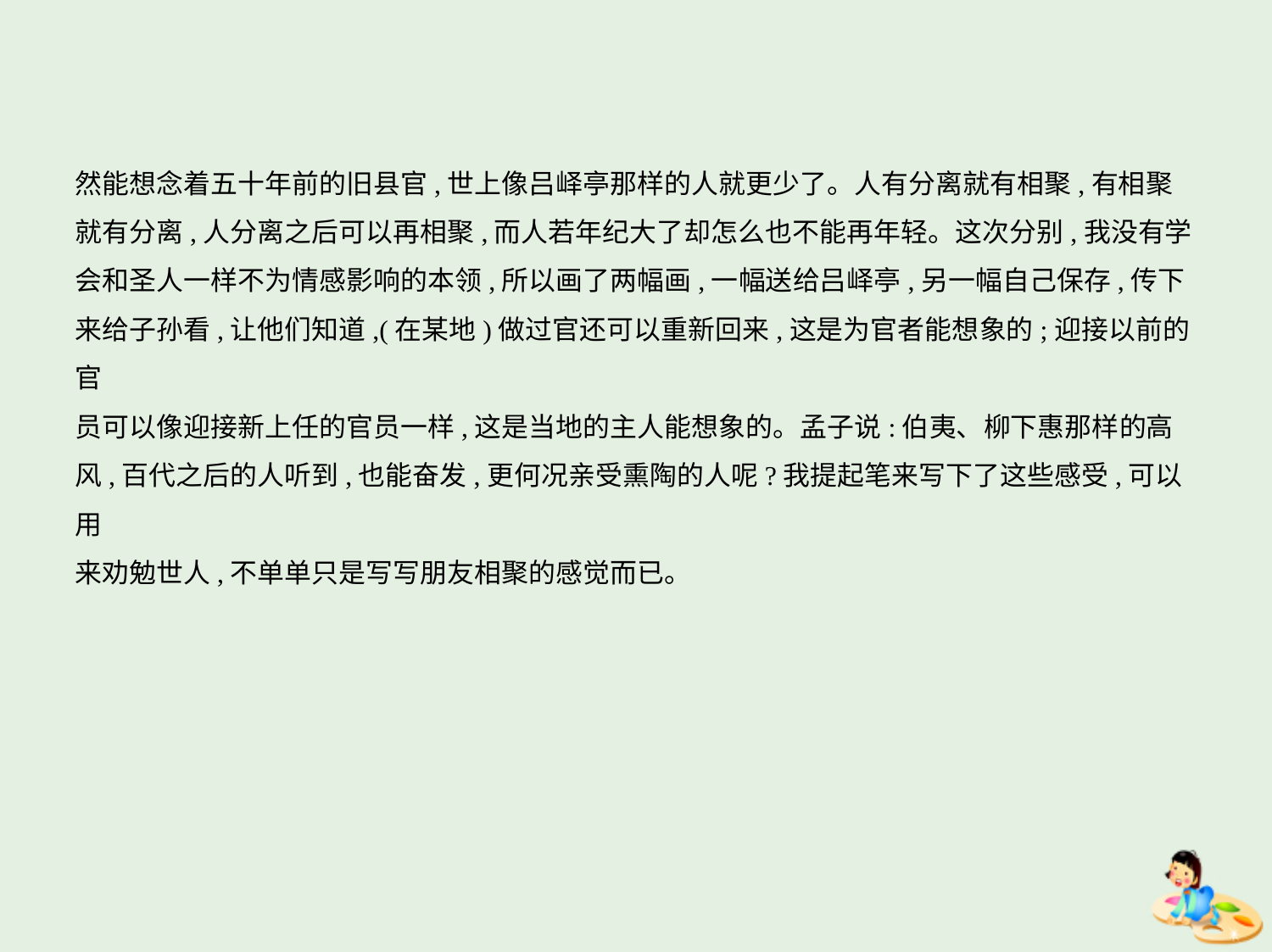

然能想念着五十年前的旧县官,世上像吕峄亭那样的人就更少了。人有分离就有相聚,有相聚
就有分离,人分离之后可以再相聚,而人若年纪大了却怎么也不能再年轻。这次分别,我没有学会和圣人一样不为情感影响的本领,所以画了两幅画,一幅送给吕峄亭,另一幅自己保存,传下
来给子孙看,让他们知道,(在某地)做过官还可以重新回来,这是为官者能想象的;迎接以前的官
员可以像迎接新上任的官员一样,这是当地的主人能想象的。孟子说:伯夷、柳下惠那样的高
风,百代之后的人听到,也能奋发,更何况亲受熏陶的人呢?我提起笔来写下了这些感受,可以用
来劝勉世人,不单单只是写写朋友相聚的感觉而已。